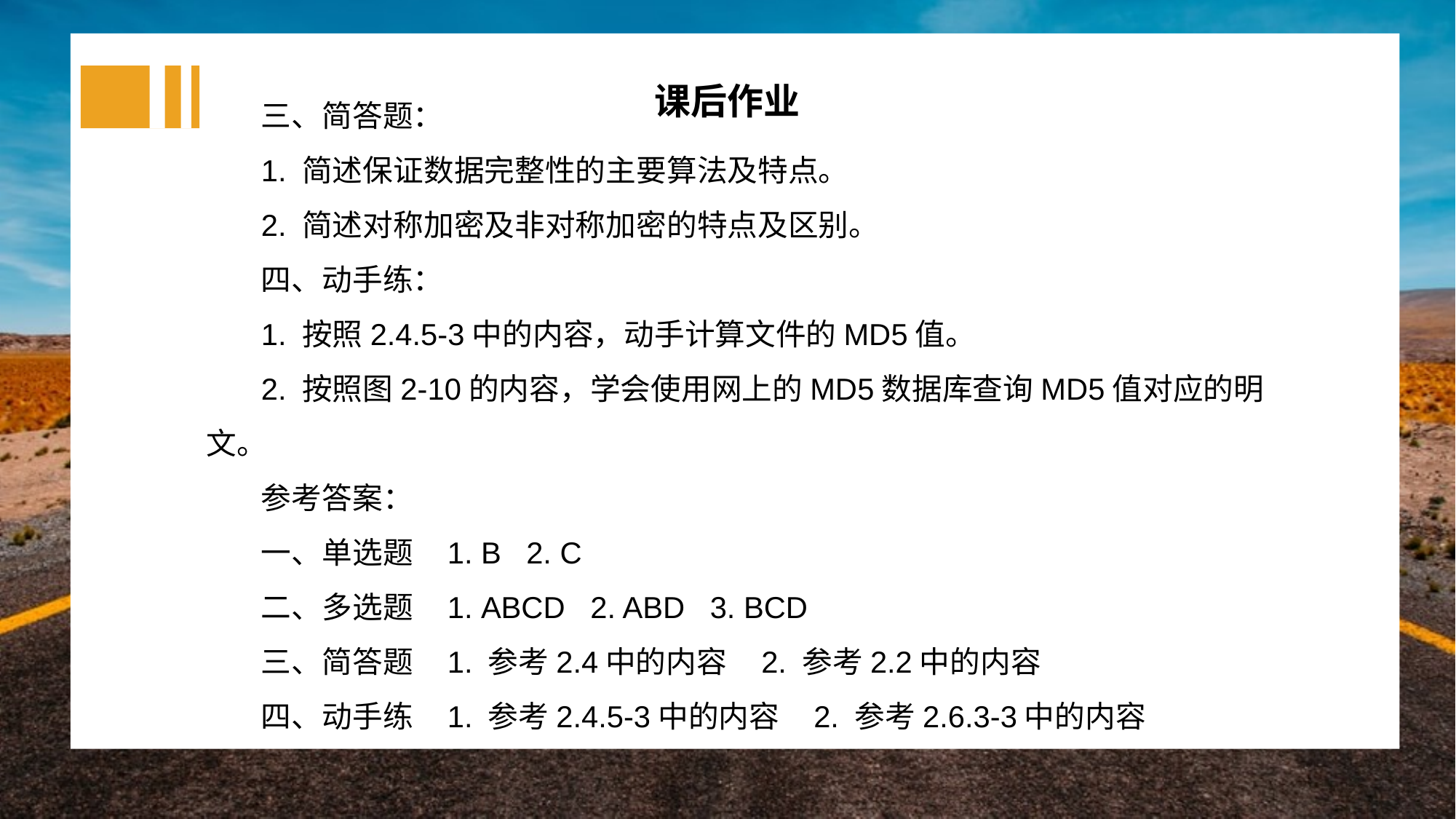

三、简答题：
1. 简述保证数据完整性的主要算法及特点。
2. 简述对称加密及非对称加密的特点及区别。
四、动手练：
1. 按照2.4.5-3中的内容，动手计算文件的MD5值。
2. 按照图2-10的内容，学会使用网上的MD5数据库查询MD5值对应的明文。
参考答案：
一、单选题    1. B   2. C
二、多选题    1. ABCD   2. ABD   3. BCD
三、简答题    1. 参考2.4中的内容    2. 参考2.2中的内容
四、动手练    1. 参考2.4.5-3中的内容    2. 参考2.6.3-3中的内容
课后作业